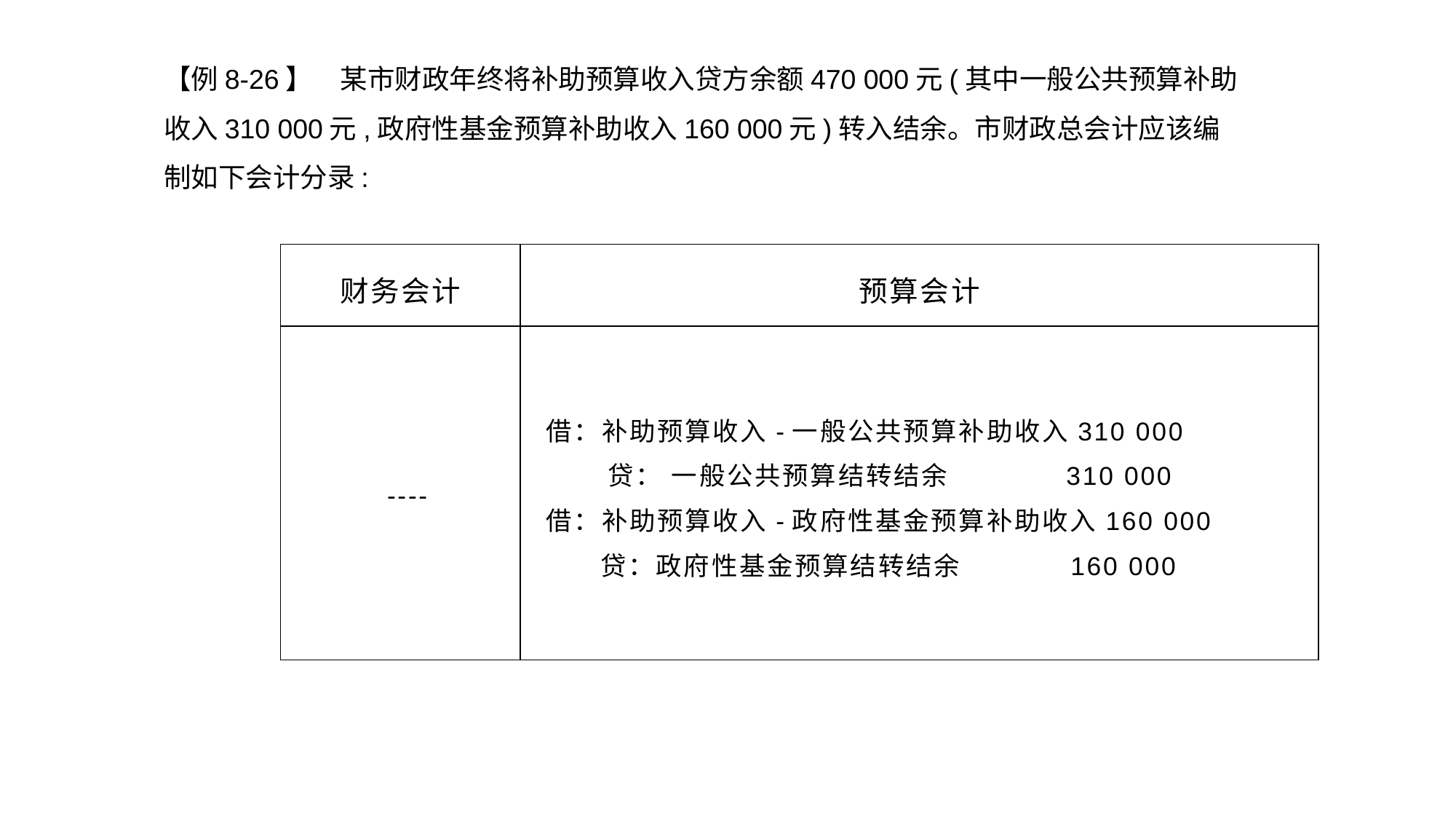

【例8-26】　某市财政年终将补助预算收入贷方余额470 000元(其中一般公共预算补助收入310 000元,政府性基金预算补助收入160 000元)转入结余。市财政总会计应该编制如下会计分录:
| 财务会计 | 预算会计 |
| --- | --- |
| ---- | 借：补助预算收入-一般公共预算补助收入310 000 贷： 一般公共预算结转结余 310 000 借：补助预算收入-政府性基金预算补助收入160 000 贷：政府性基金预算结转结余 160 000 |